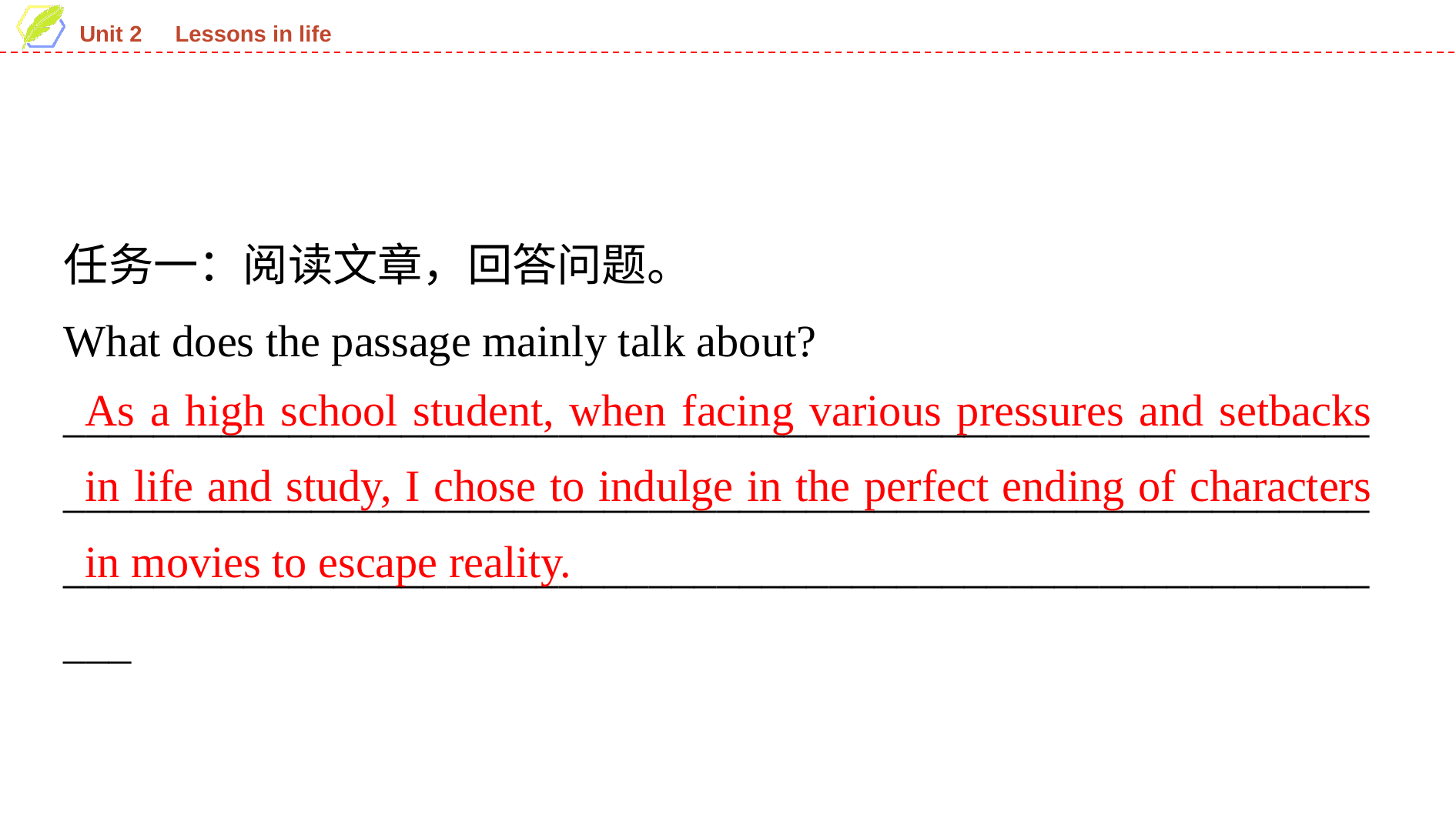

任务一：阅读文章，回答问题。
What does the passage mainly talk about?
_________________________________________________________________________________________________________________________________________________________________________________
As a high school student, when facing various pressures and setbacks in life and study, I chose to indulge in the perfect ending of characters in movies to escape reality.